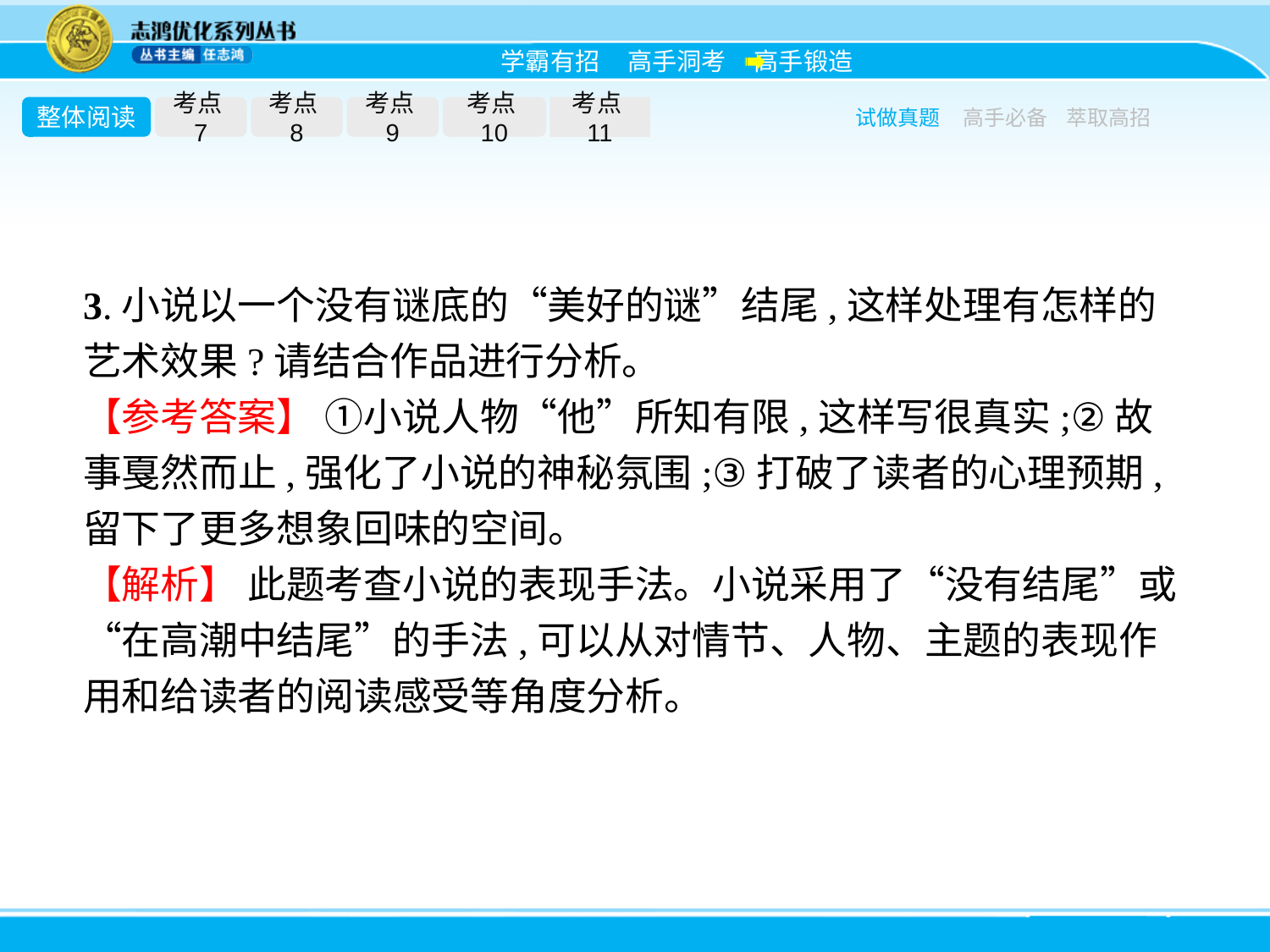

整体阅读
考点7
考点8
考点9
考点10
考点11
试做真题
高手必备
萃取高招
3.小说以一个没有谜底的“美好的谜”结尾,这样处理有怎样的艺术效果?请结合作品进行分析。
【参考答案】 ①小说人物“他”所知有限,这样写很真实;②故事戛然而止,强化了小说的神秘氛围;③打破了读者的心理预期,留下了更多想象回味的空间。
【解析】 此题考查小说的表现手法。小说采用了“没有结尾”或“在高潮中结尾”的手法,可以从对情节、人物、主题的表现作用和给读者的阅读感受等角度分析。